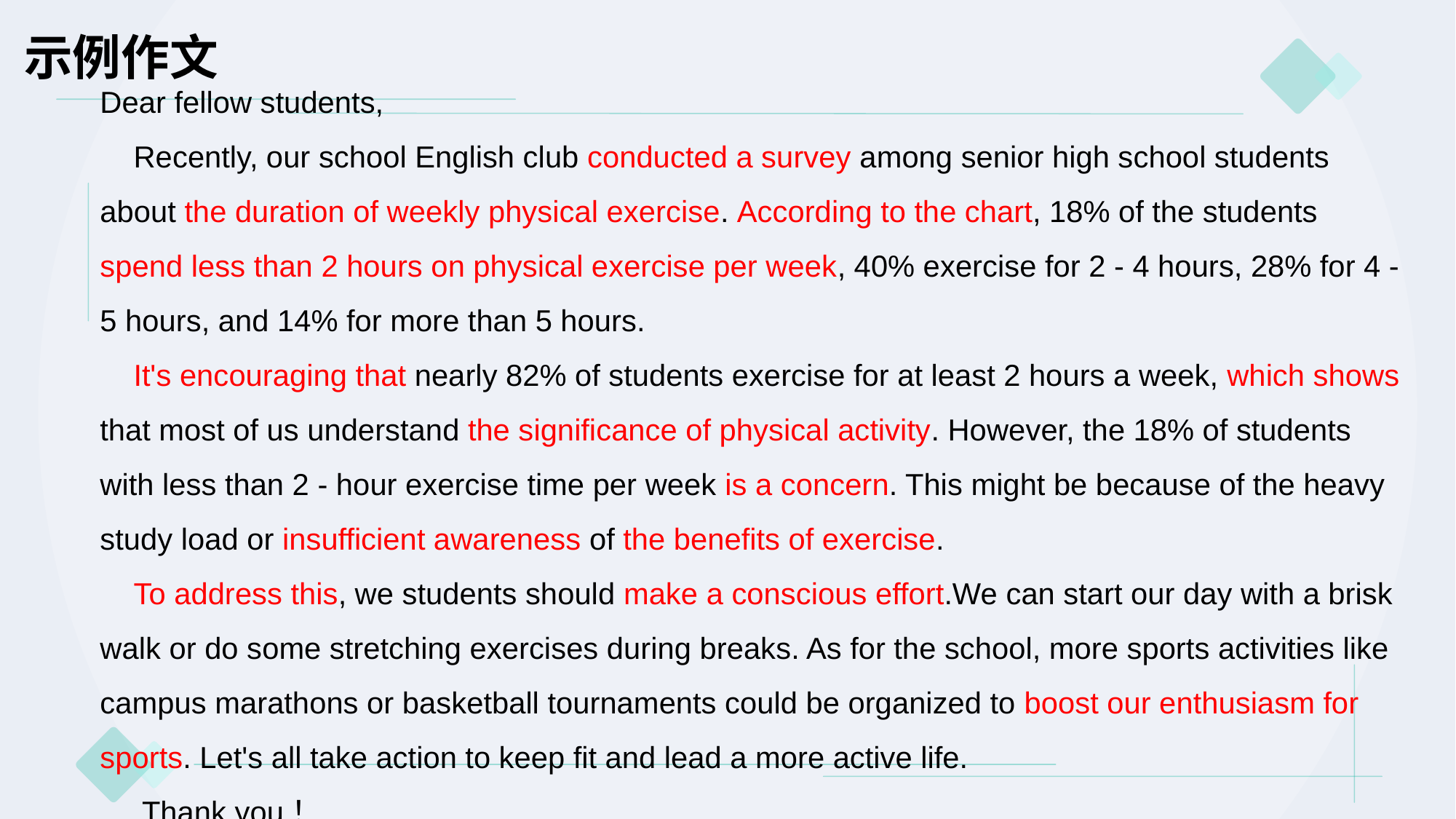

# 示例作文

Dear fellow students,
    Recently, our school English club conducted a survey among senior high school students about the duration of weekly physical exercise. According to the chart, 18% of the students spend less than 2 hours on physical exercise per week, 40% exercise for 2 - 4 hours, 28% for 4 - 5 hours, and 14% for more than 5 hours.
    It's encouraging that nearly 82% of students exercise for at least 2 hours a week, which shows that most of us understand the significance of physical activity. However, the 18% of students with less than 2 - hour exercise time per week is a concern. This might be because of the heavy study load or insufficient awareness of the benefits of exercise.
    To address this, we students should make a conscious effort.We can start our day with a brisk walk or do some stretching exercises during breaks. As for the school, more sports activities like campus marathons or basketball tournaments could be organized to boost our enthusiasm for sports. Let's all take action to keep fit and lead a more active life.
     Thank you！